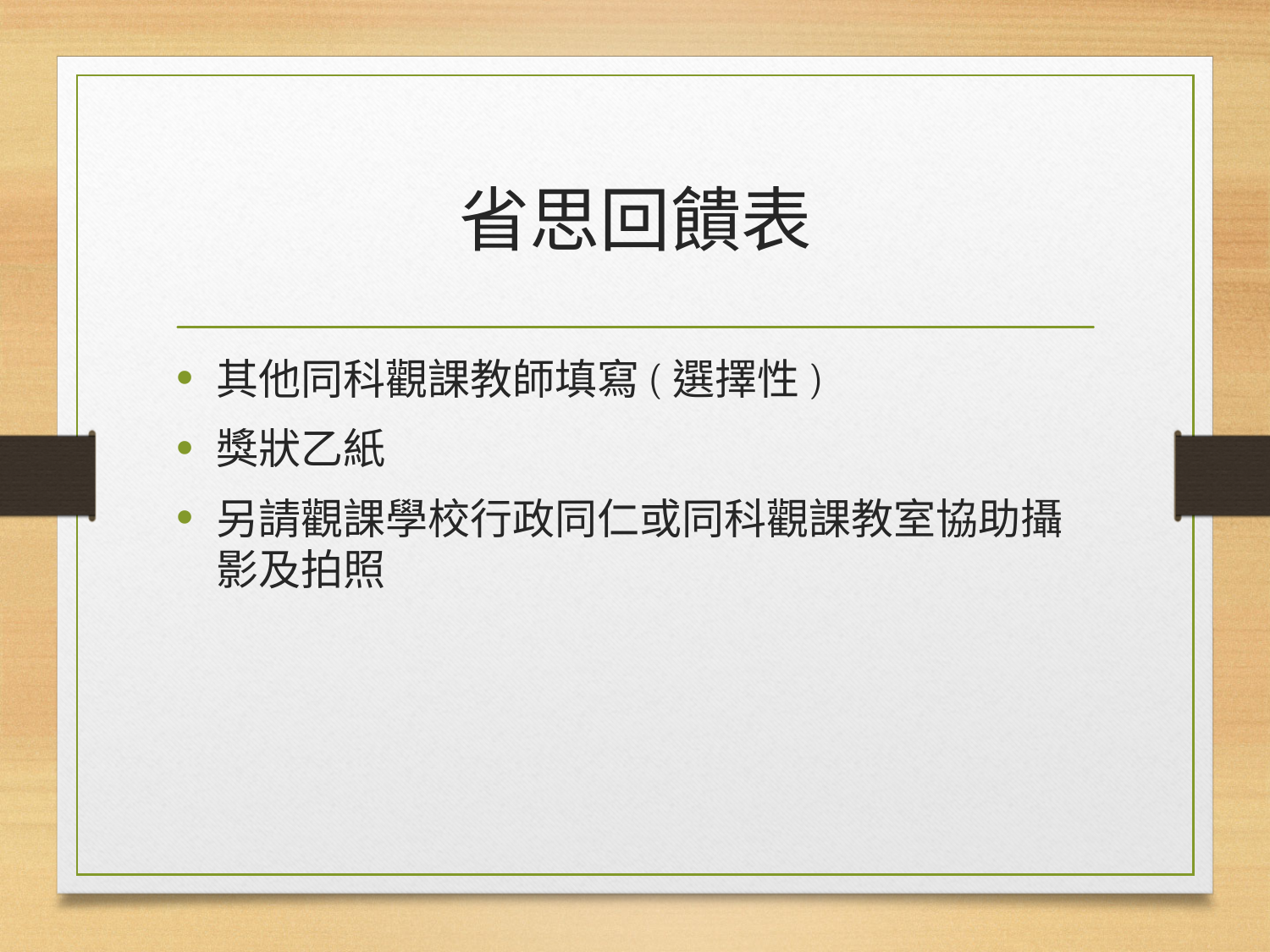

# 省思回饋表
其他同科觀課教師填寫(選擇性)
獎狀乙紙
另請觀課學校行政同仁或同科觀課教室協助攝影及拍照